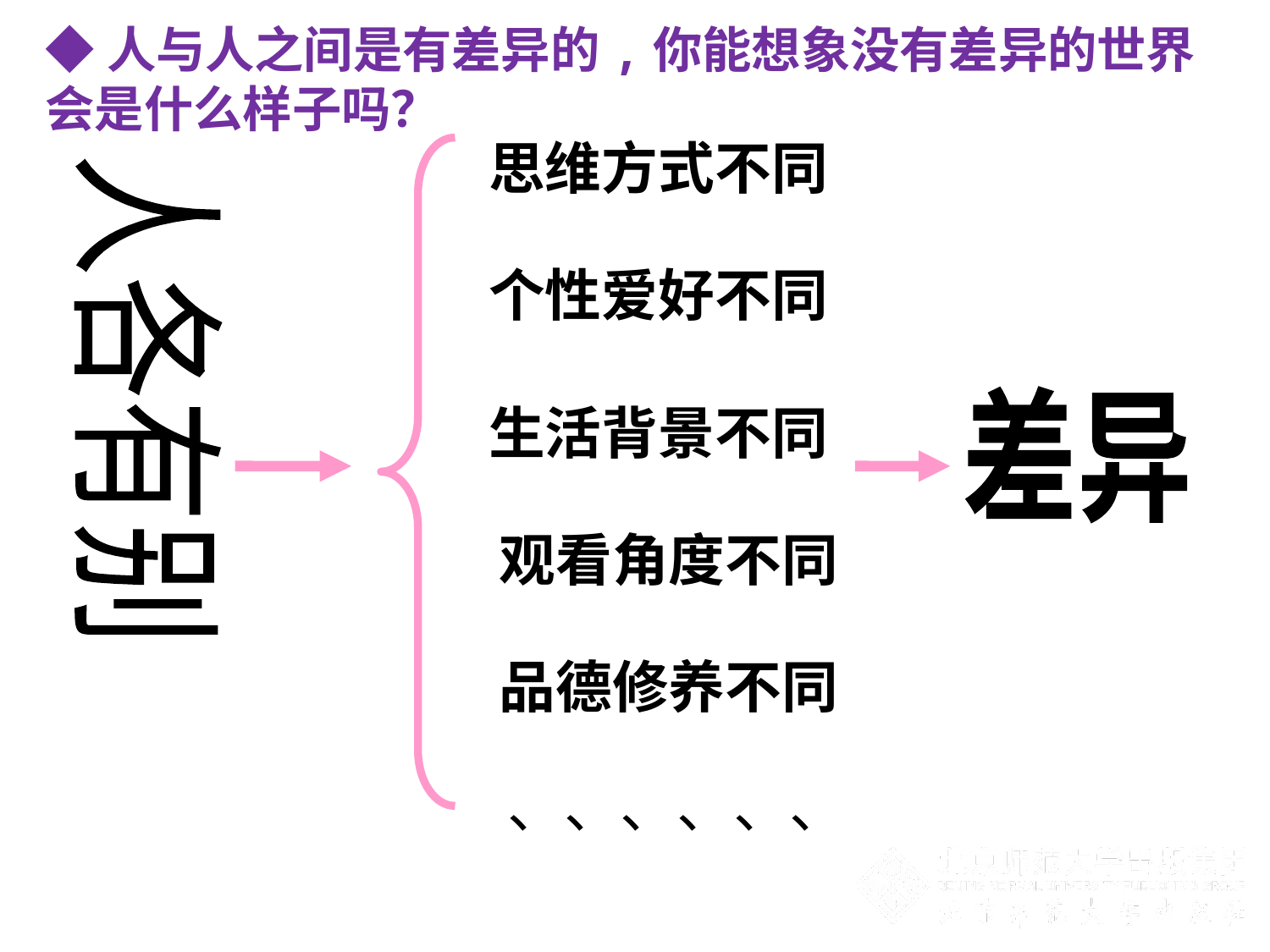

◆人与人之间是有差异的,你能想象没有差异的世界会是什么样子吗？
思维方式不同

个性爱好不同
人各有别
差异
生活背景不同

观看角度不同
品德修养不同
、、、、、、